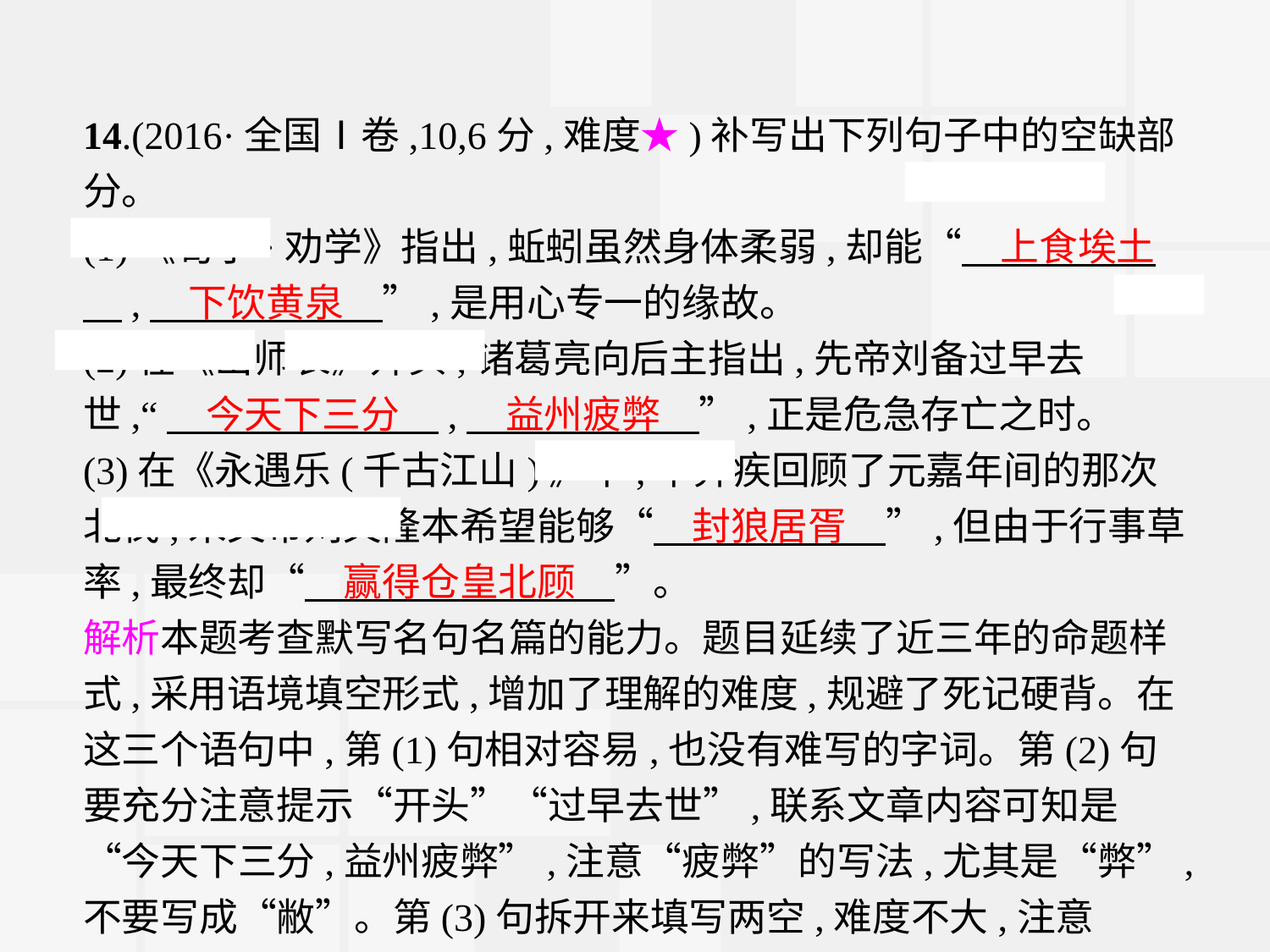

14.(2016·全国Ⅰ卷,10,6分,难度★)补写出下列句子中的空缺部分。
(1)《荀子·劝学》指出,蚯蚓虽然身体柔弱,却能“　上食埃土　,　下饮黄泉　”,是用心专一的缘故。
(2)在《出师表》开头,诸葛亮向后主指出,先帝刘备过早去世,“　今天下三分　,　益州疲弊　”,正是危急存亡之时。
(3)在《永遇乐(千古江山)》中,辛弃疾回顾了元嘉年间的那次北伐,宋文帝刘义隆本希望能够“　封狼居胥　”,但由于行事草率,最终却“　赢得仓皇北顾　”。
解析本题考查默写名句名篇的能力。题目延续了近三年的命题样式,采用语境填空形式,增加了理解的难度,规避了死记硬背。在这三个语句中,第(1)句相对容易,也没有难写的字词。第(2)句要充分注意提示“开头”“过早去世”,联系文章内容可知是“今天下三分,益州疲弊”,注意“疲弊”的写法,尤其是“弊”,不要写成“敝”。第(3)句拆开来填写两空,难度不大,注意“胥”和“赢”的字形,不要写错。